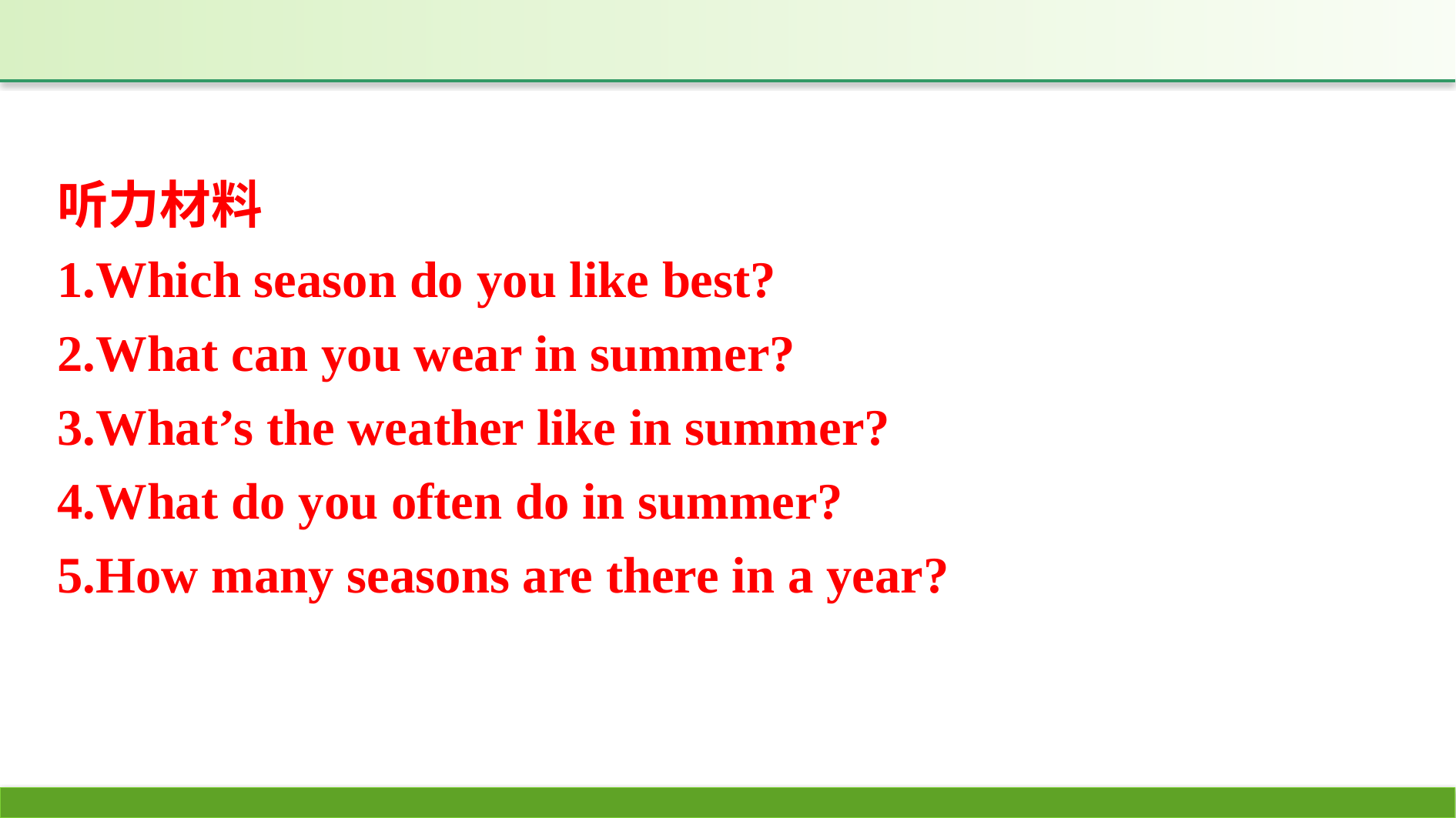

听力材料
1.Which season do you like best?
2.What can you wear in summer?
3.What’s the weather like in summer?
4.What do you often do in summer?
5.How many seasons are there in a year?